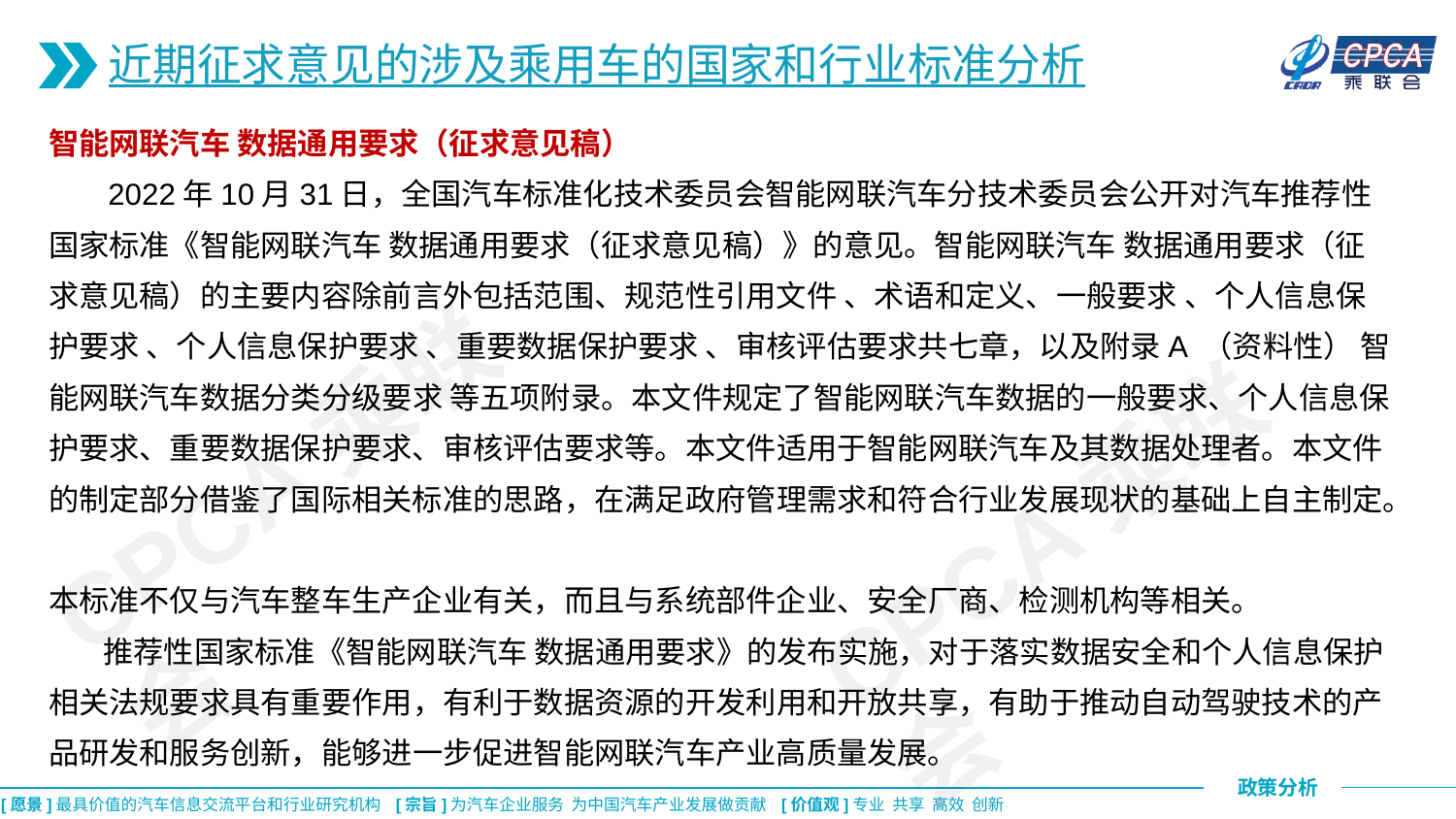

近期征求意见的涉及乘用车的国家和行业标准分析
智能网联汽车 数据通用要求（征求意见稿）
       2022年10月31日，全国汽车标准化技术委员会智能网联汽车分技术委员会公开对汽车推荐性国家标准《智能网联汽车 数据通用要求（征求意见稿）》的意见。智能网联汽车 数据通用要求（征求意见稿）的主要内容除前言外包括范围、规范性引用文件 、术语和定义、一般要求 、个人信息保护要求 、个人信息保护要求 、重要数据保护要求 、审核评估要求共七章，以及附录A （资料性） 智能网联汽车数据分类分级要求 等五项附录。本文件规定了智能网联汽车数据的一般要求、个人信息保护要求、重要数据保护要求、审核评估要求等。本文件适用于智能网联汽车及其数据处理者。本文件的制定部分借鉴了国际相关标准的思路，在满足政府管理需求和符合行业发展现状的基础上自主制定。
本标准不仅与汽车整车生产企业有关，而且与系统部件企业、安全厂商、检测机构等相关。
       推荐性国家标准《智能网联汽车 数据通用要求》的发布实施，对于落实数据安全和个人信息保护相关法规要求具有重要作用，有利于数据资源的开发利用和开放共享，有助于推动自动驾驶技术的产品研发和服务创新，能够进一步促进智能网联汽车产业高质量发展。
CPCA乘联会
CPCA乘联会